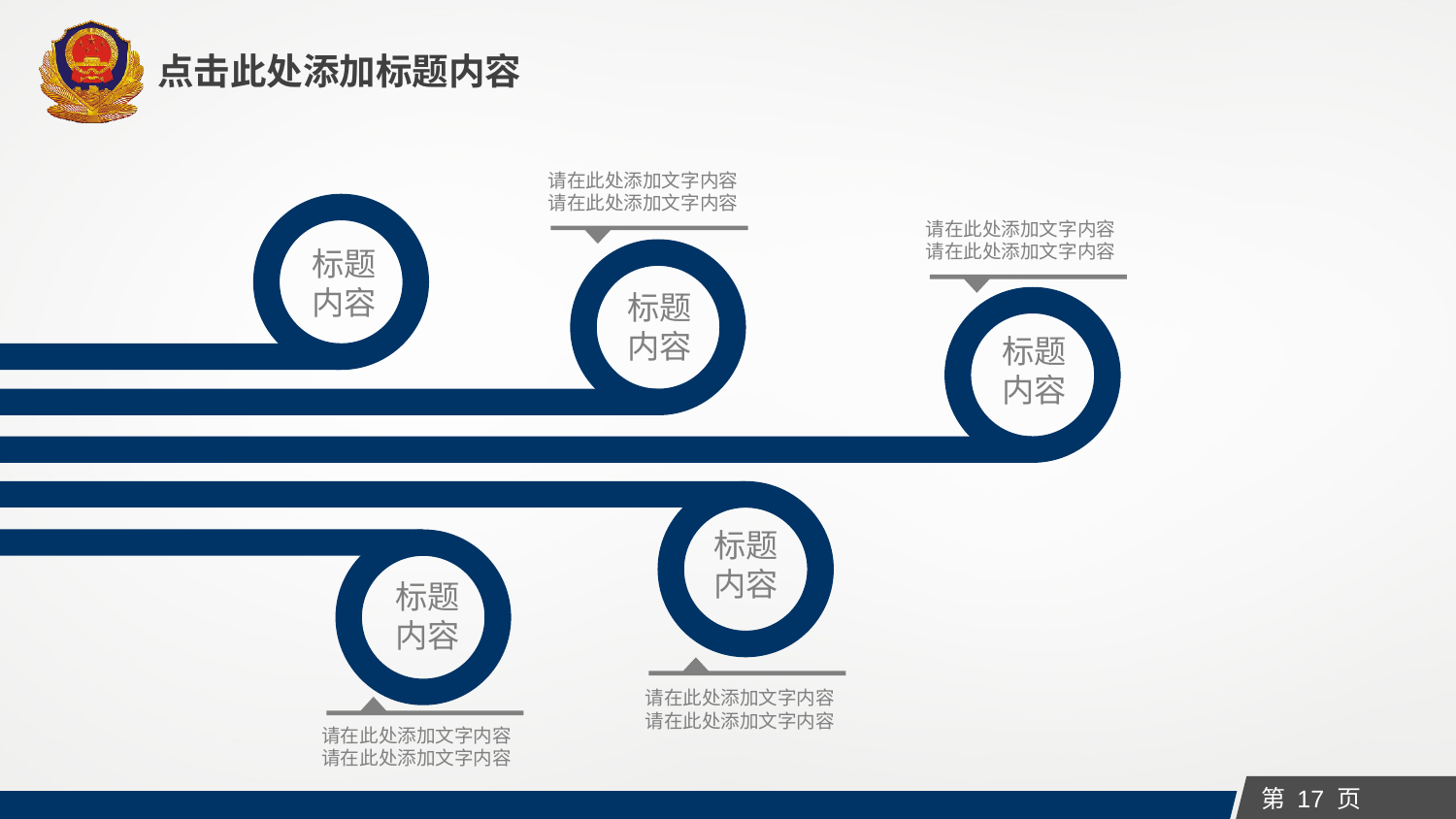

点击此处添加标题内容
请在此处添加文字内容请在此处添加文字内容

标题
内容
请在此处添加文字内容请在此处添加文字内容

标题
内容

标题
内容

标题
内容

标题
内容

请在此处添加文字内容请在此处添加文字内容

请在此处添加文字内容请在此处添加文字内容